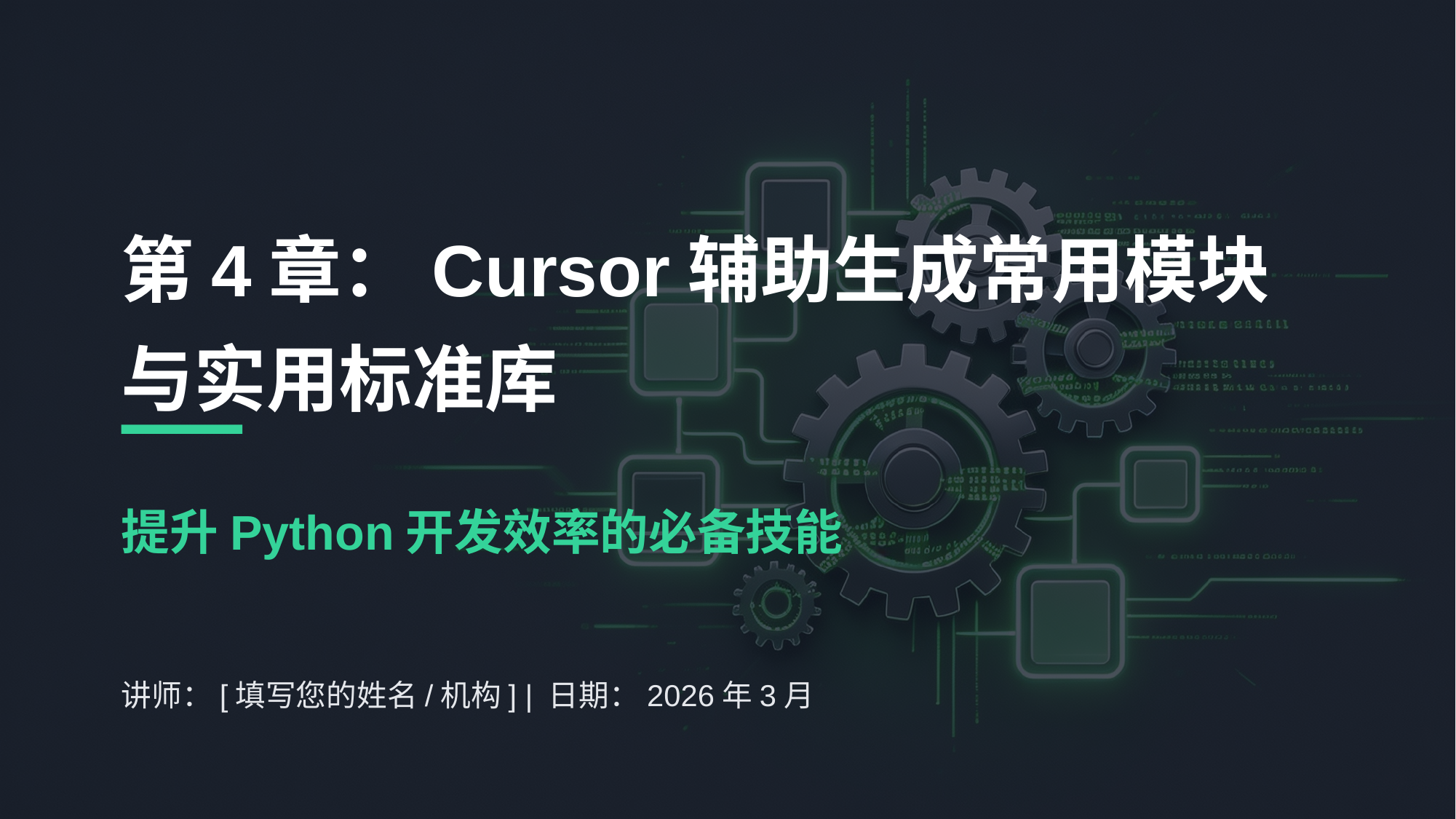

第4章：Cursor辅助生成常用模块与实用标准库

提升Python开发效率的必备技能
讲师：[填写您的姓名/机构] | 日期：2026年3月